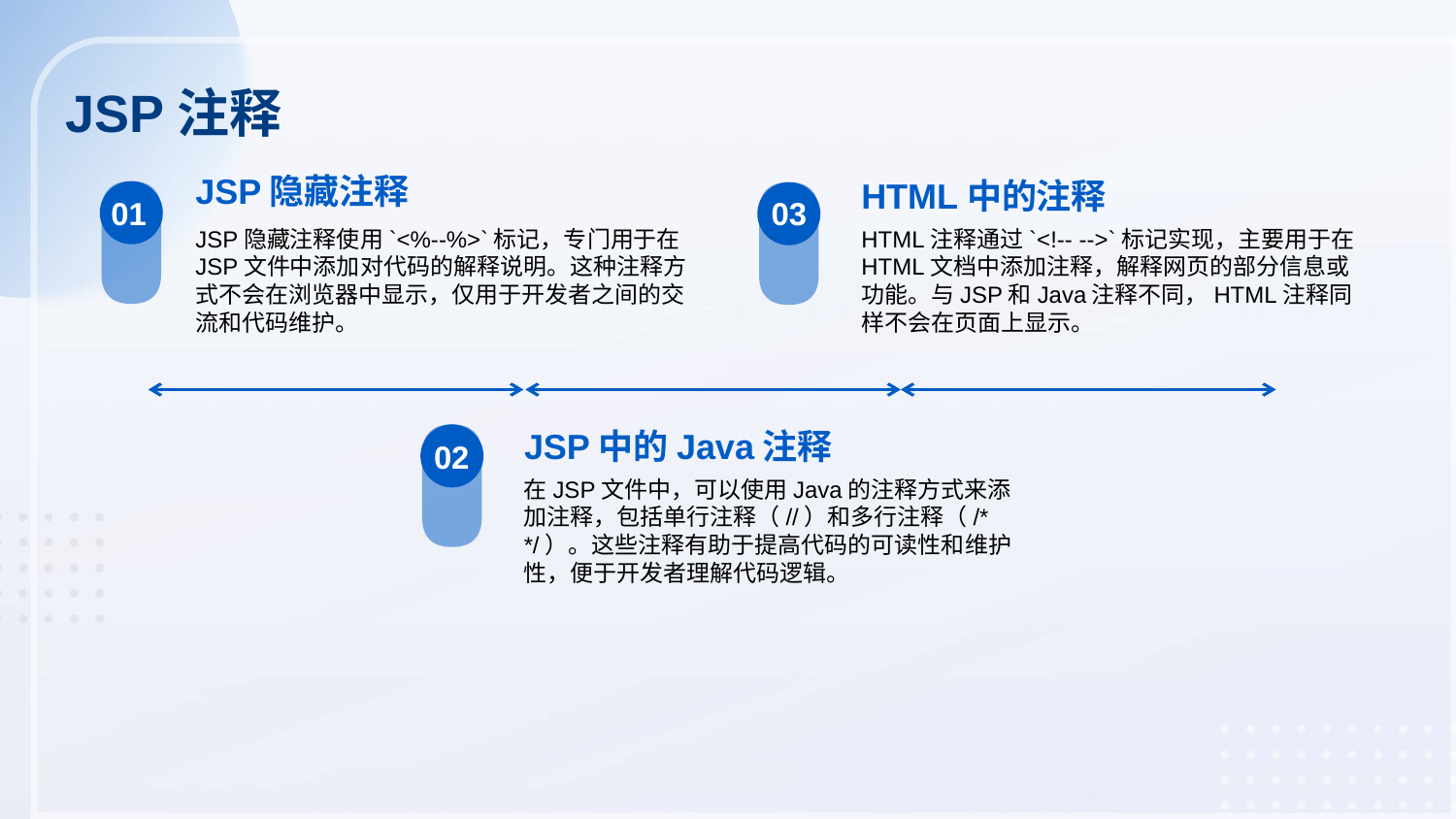

JSP注释
JSP隐藏注释
HTML中的注释
01
03

JSP隐藏注释使用`<%--%>`标记，专门用于在JSP文件中添加对代码的解释说明。这种注释方式不会在浏览器中显示，仅用于开发者之间的交流和代码维护。
HTML注释通过`<!-- -->`标记实现，主要用于在HTML文档中添加注释，解释网页的部分信息或功能。与JSP和Java注释不同，HTML注释同样不会在页面上显示。

JSP中的Java注释
02

在JSP文件中，可以使用Java的注释方式来添加注释，包括单行注释（//）和多行注释（/* */）。这些注释有助于提高代码的可读性和维护性，便于开发者理解代码逻辑。